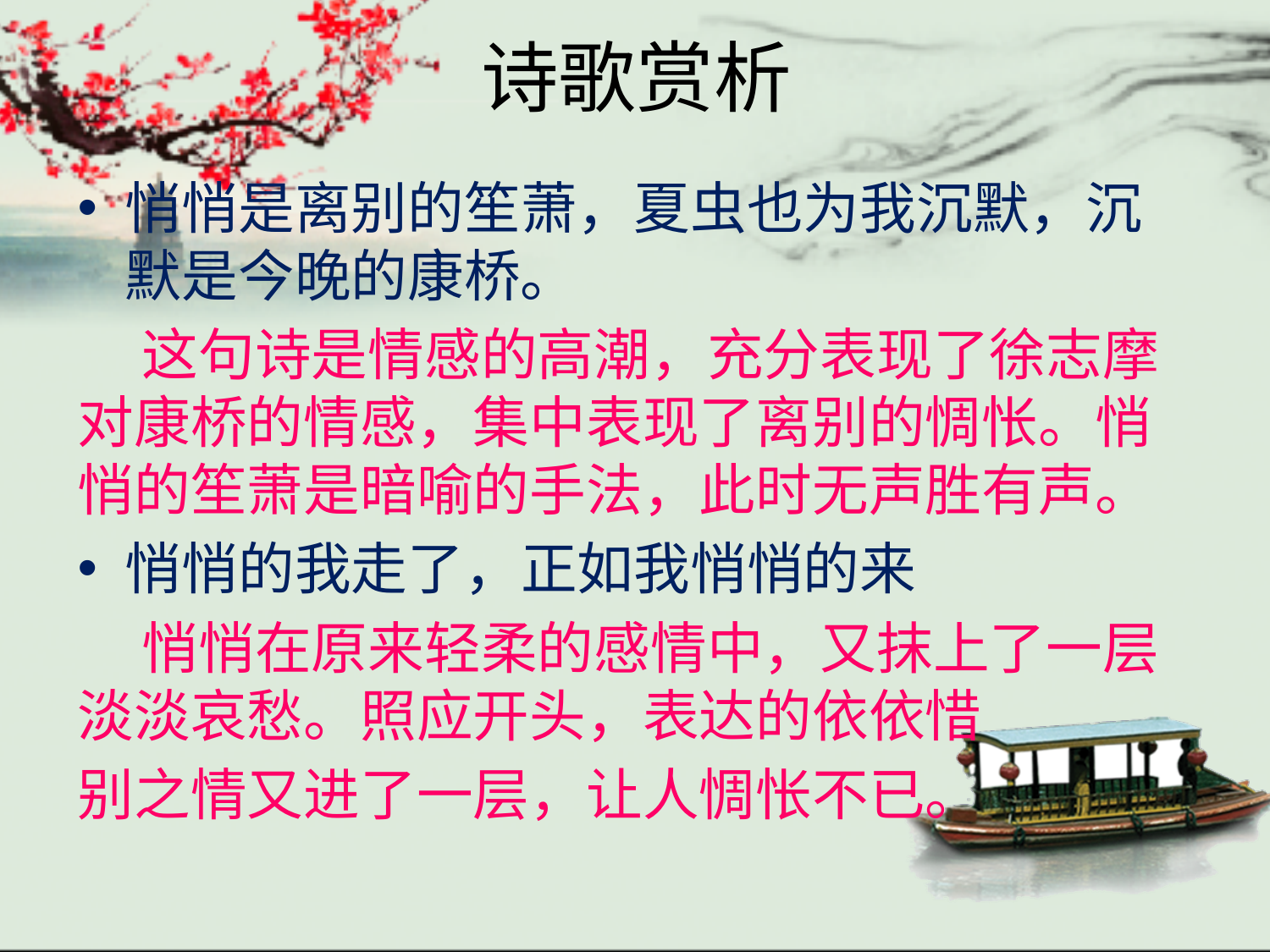

# 诗歌赏析
悄悄是离别的笙萧，夏虫也为我沉默，沉默是今晚的康桥。
    这句诗是情感的高潮，充分表现了徐志摩对康桥的情感，集中表现了离别的惆怅。悄悄的笙萧是暗喻的手法，此时无声胜有声。
悄悄的我走了，正如我悄悄的来
    悄悄在原来轻柔的感情中，又抹上了一层淡淡哀愁。照应开头，表达的依依惜
别之情又进了一层，让人惆怅不已。